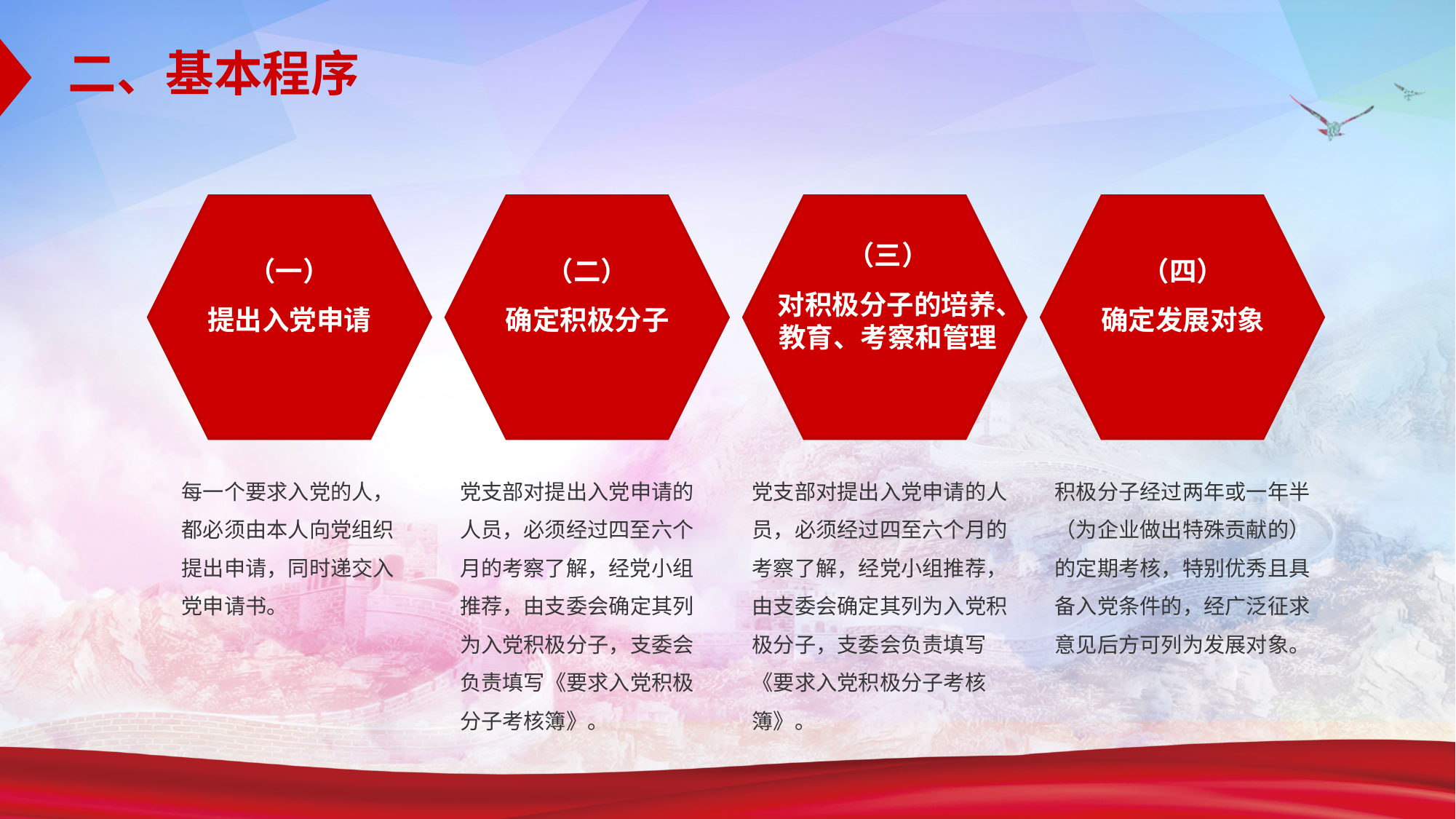

二、基本程序

（三）
   对积极分子的培养、
教育、考察和管理
（一）
提出入党申请
（二）
确定积极分子
（四）
确定发展对象
每一个要求入党的人，都必须由本人向党组织提出申请，同时递交入党申请书。
党支部对提出入党申请的人员，必须经过四至六个月的考察了解，经党小组推荐，由支委会确定其列为入党积极分子，支委会负责填写《要求入党积极分子考核簿》。
党支部对提出入党申请的人员，必须经过四至六个月的考察了解，经党小组推荐，由支委会确定其列为入党积极分子，支委会负责填写《要求入党积极分子考核簿》。
积极分子经过两年或一年半（为企业做出特殊贡献的）的定期考核，特别优秀且具备入党条件的，经广泛征求意见后方可列为发展对象。